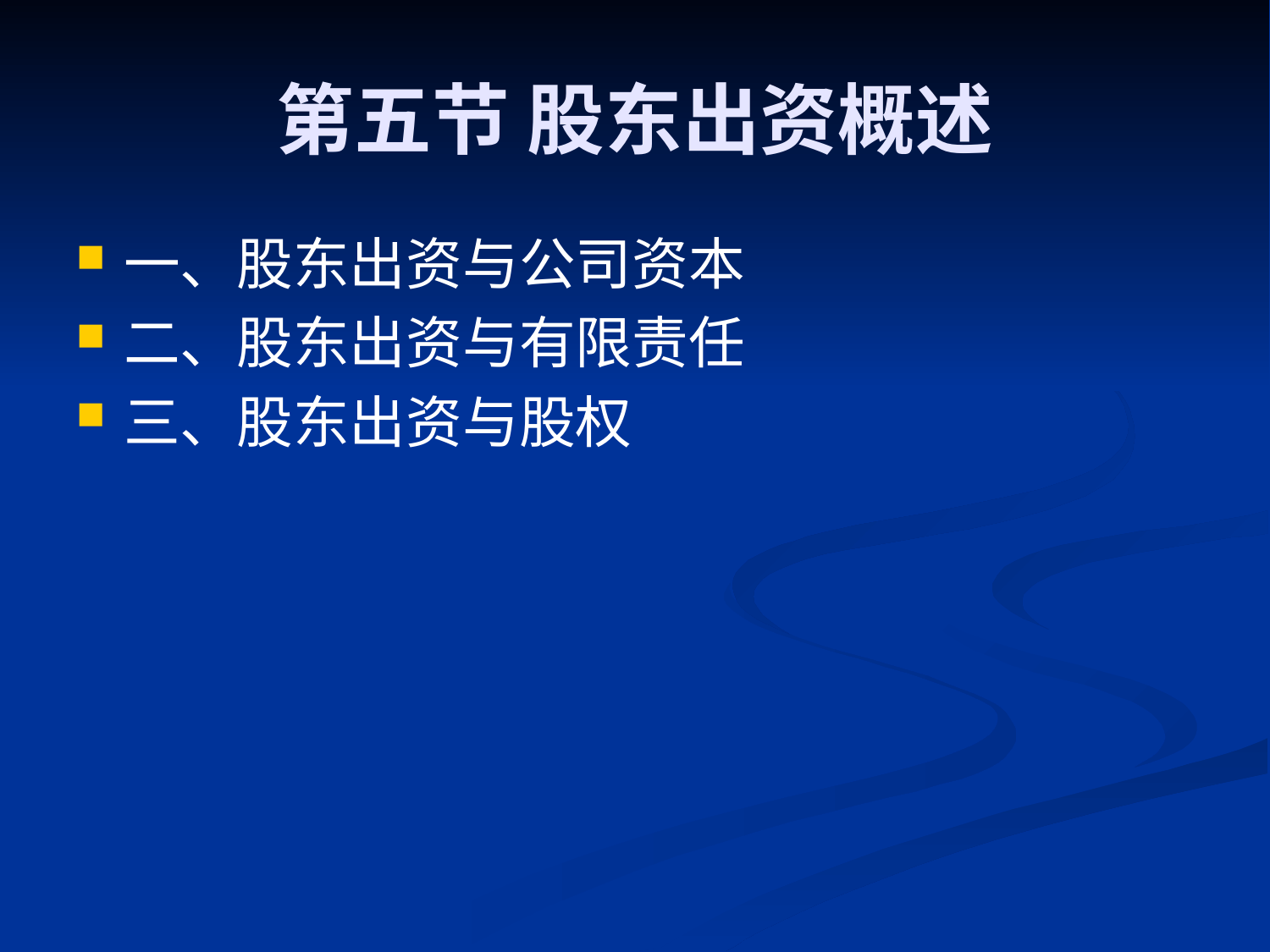

# 第五节 股东出资概述
一、股东出资与公司资本
二、股东出资与有限责任
三、股东出资与股权